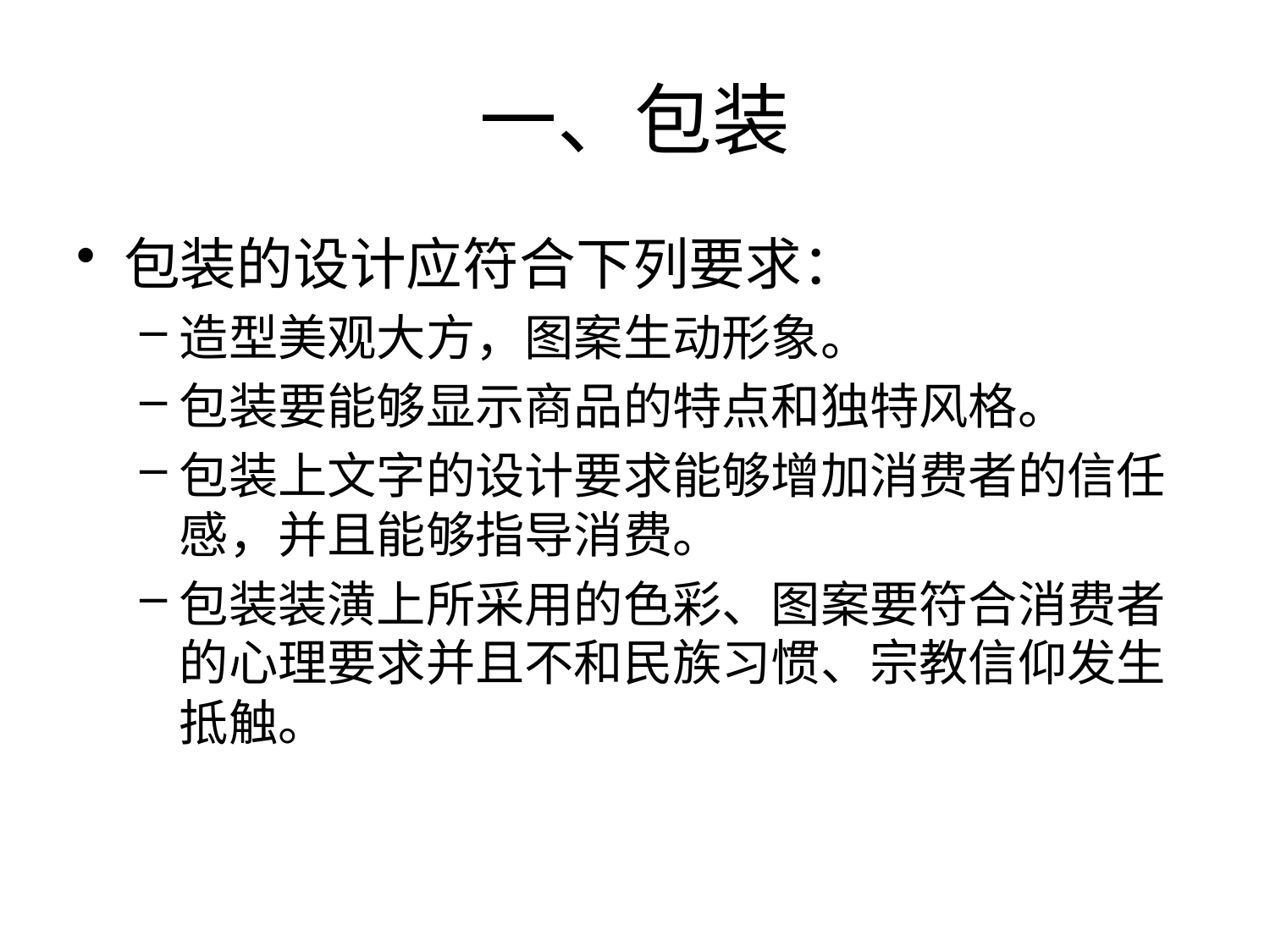

# 一、包装
包装的设计应符合下列要求：
造型美观大方，图案生动形象。
包装要能够显示商品的特点和独特风格。
包装上文字的设计要求能够增加消费者的信任感，并且能够指导消费。
包装装潢上所采用的色彩、图案要符合消费者的心理要求并且不和民族习惯、宗教信仰发生抵触。